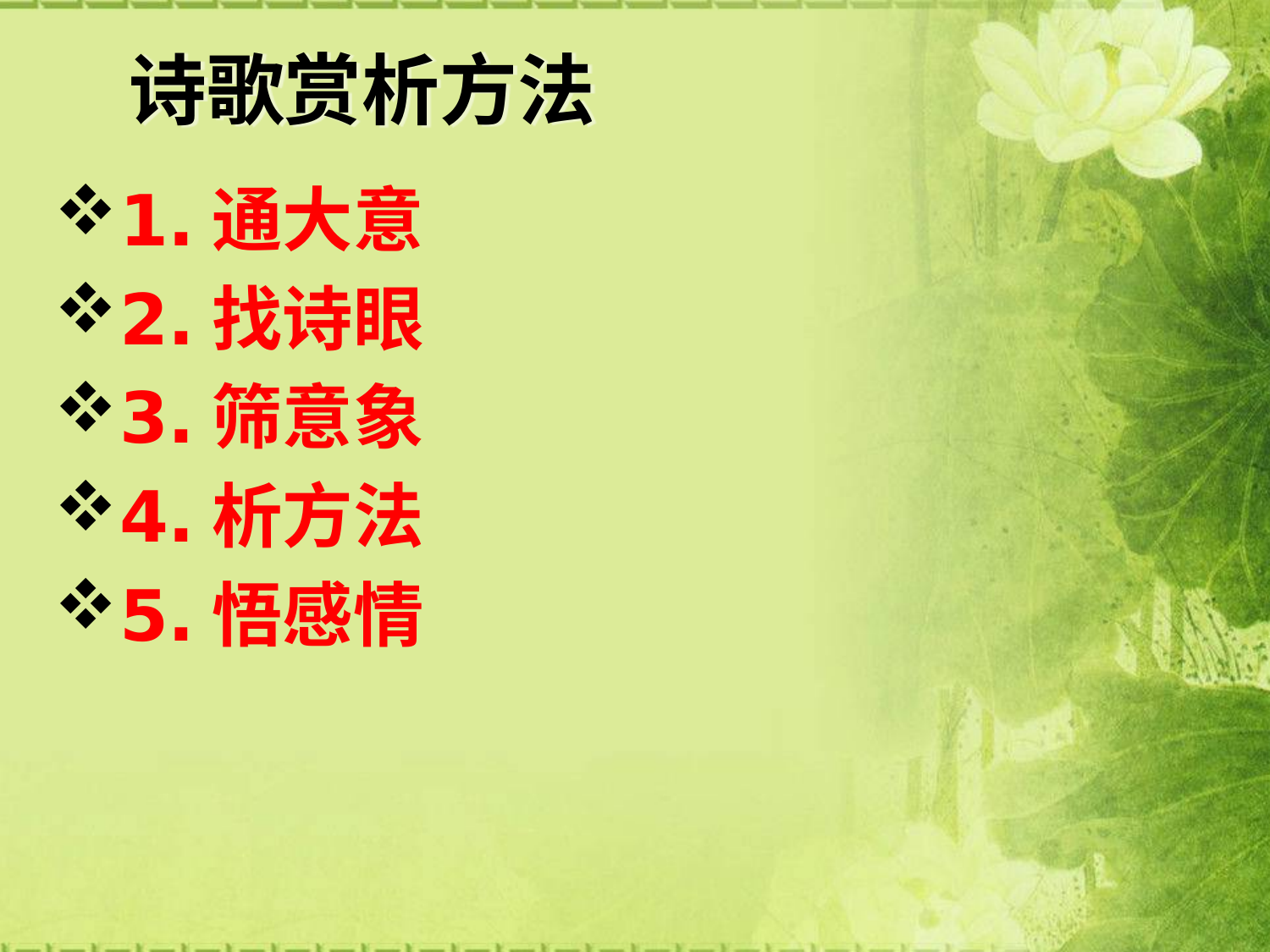

# 诗歌赏析方法
1.通大意
2.找诗眼
3.筛意象
4.析方法
5.悟感情